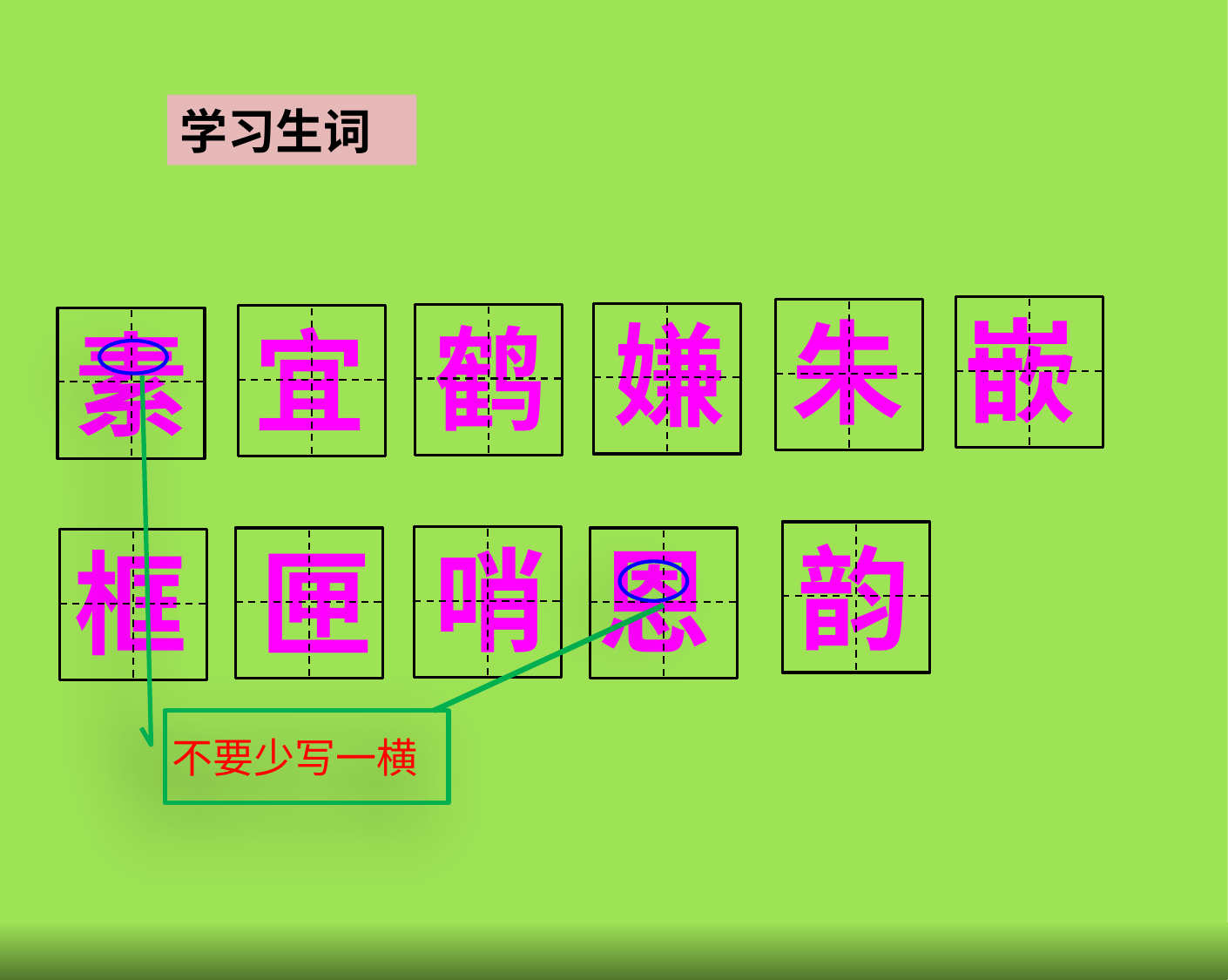

学习生词
嵌

朱

嫌

鹤

宜

素

韵
哨

恩

框

匣

不要少写一横